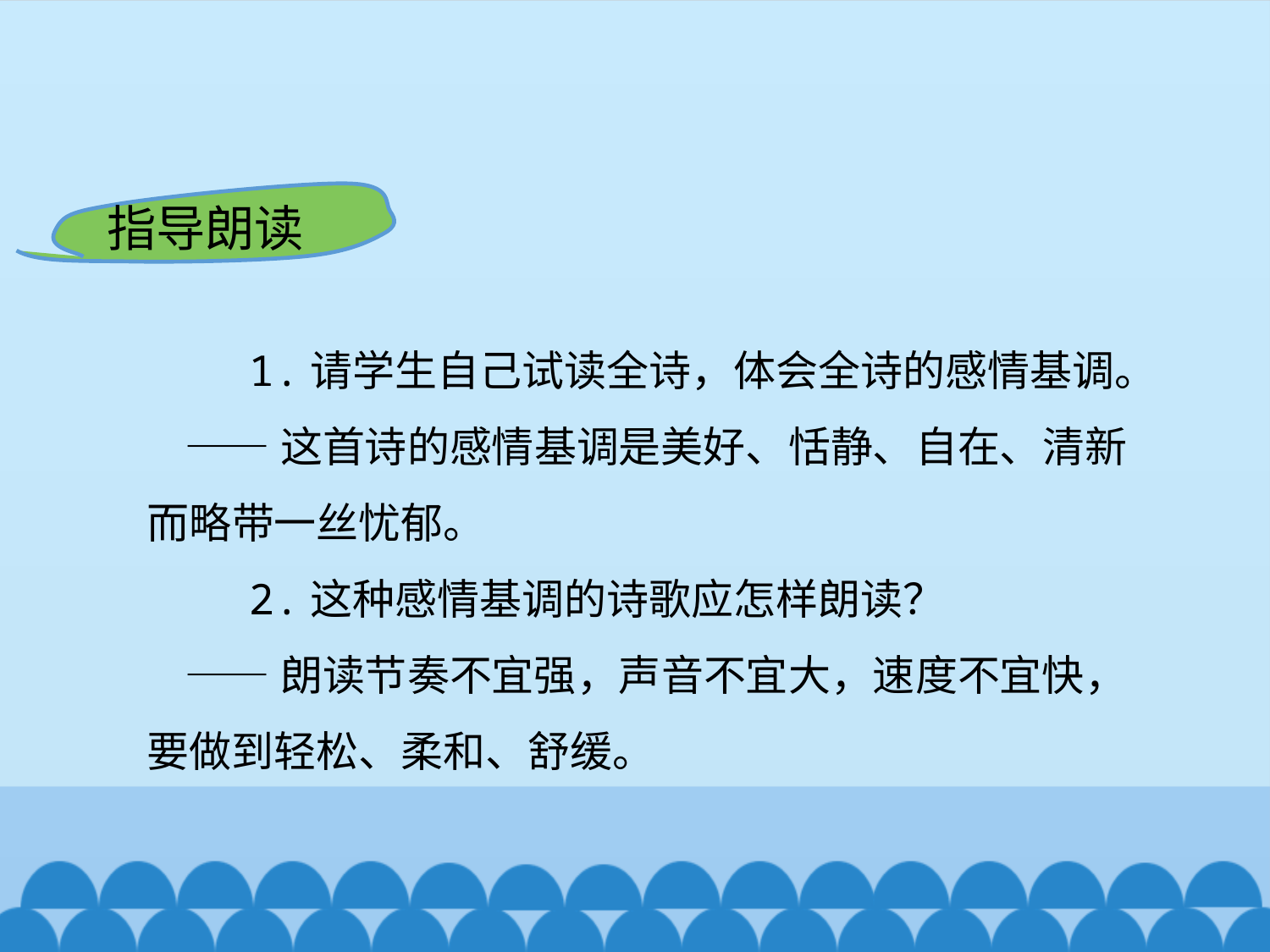

指导朗读
    1.请学生自己试读全诗，体会全诗的感情基调。
    ——这首诗的感情基调是美好、恬静、自在、清新而略带一丝忧郁。
    2.这种感情基调的诗歌应怎样朗读？
    ——朗读节奏不宜强，声音不宜大，速度不宜快，要做到轻松、柔和、舒缓。